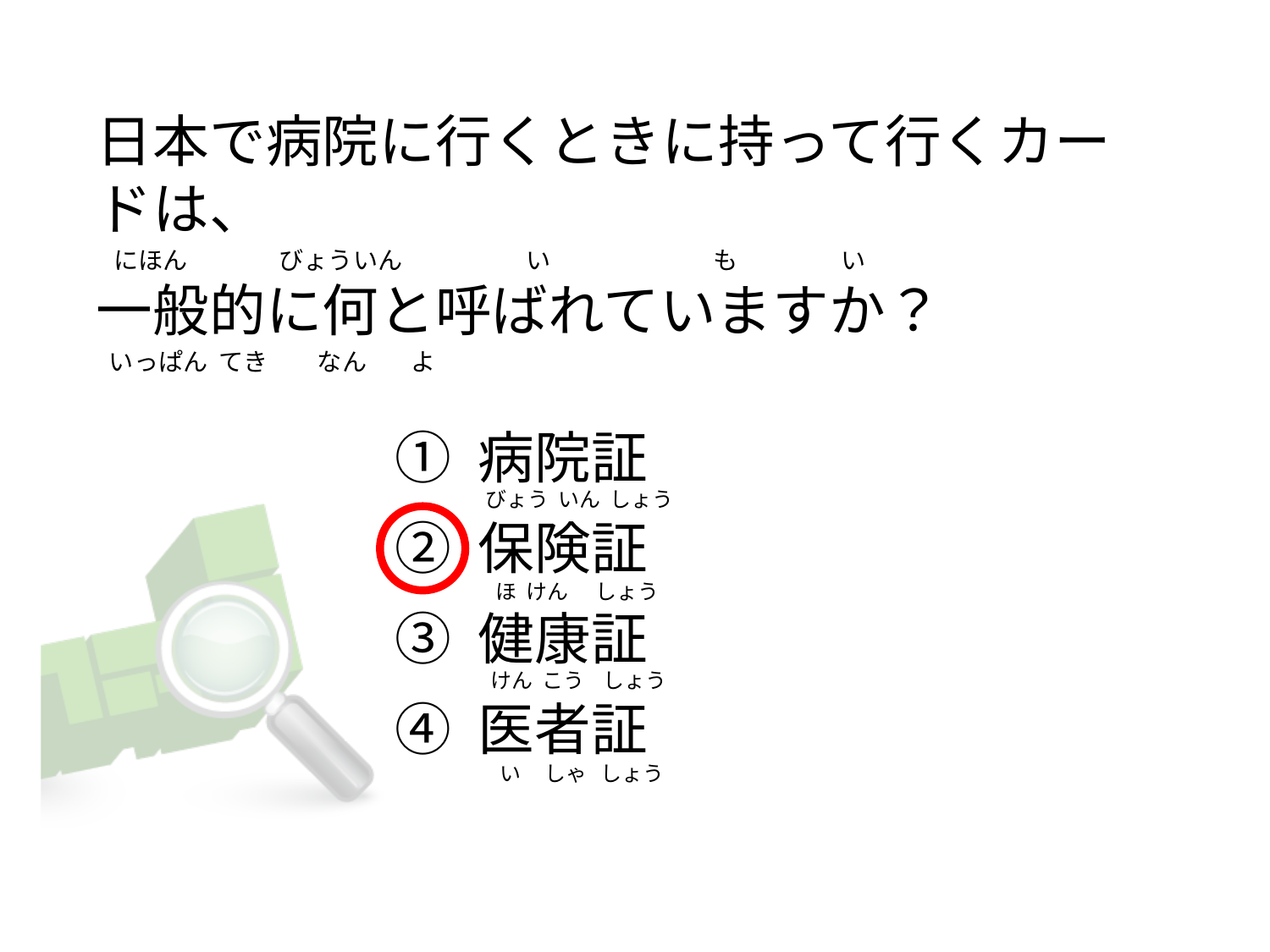

# 日本で病院に行くときに持って行くカードは、    にほん   　　　びょういん　　　　　い　                         も                  い  一般的に何と呼ばれていますか？   いっぱん  てき         なん        よ
① 病院証
② 保険証
③ 健康証
④ 医者証
 びょう  いん  しょう

   ほ  けん      しょう
  けん  こう    しょう
    い     しゃ   しょう